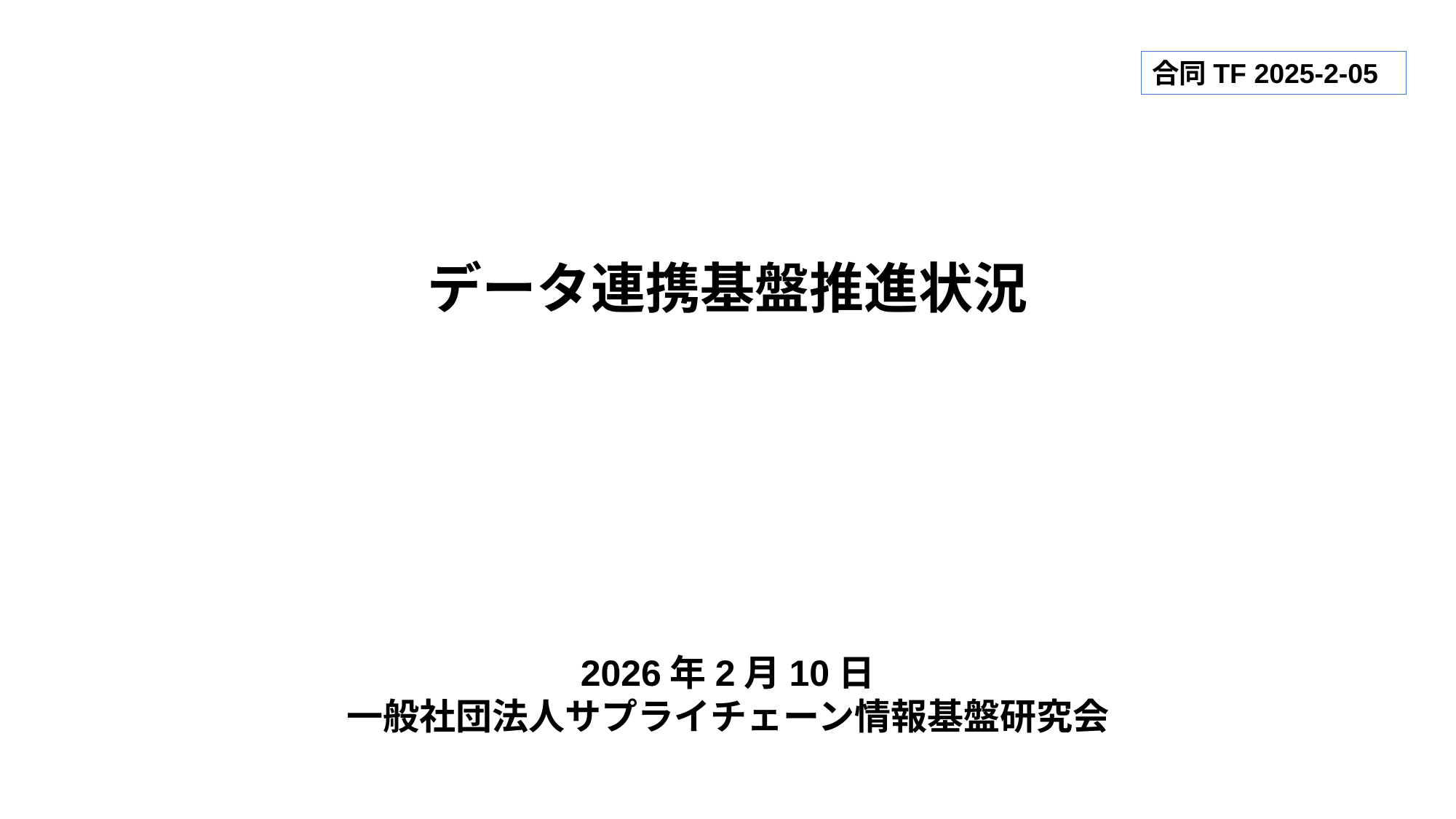

合同TF 2025-2-05
データ連携基盤推進状況
2026年2月10日
一般社団法人サプライチェーン情報基盤研究会